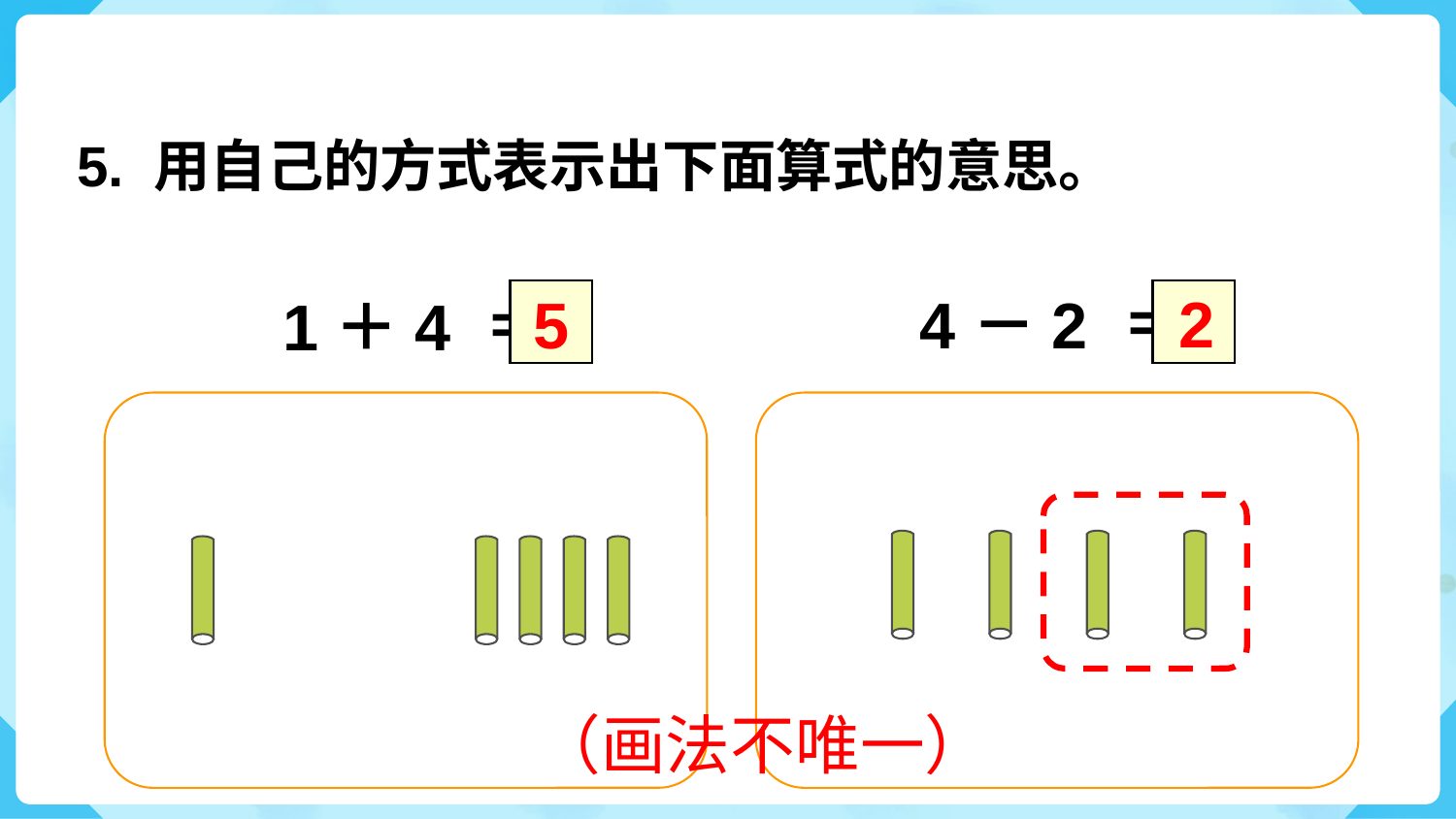

5. 用自己的方式表示出下面算式的意思。
2
4－2 ＝

5
1＋4 ＝

（画法不唯一）